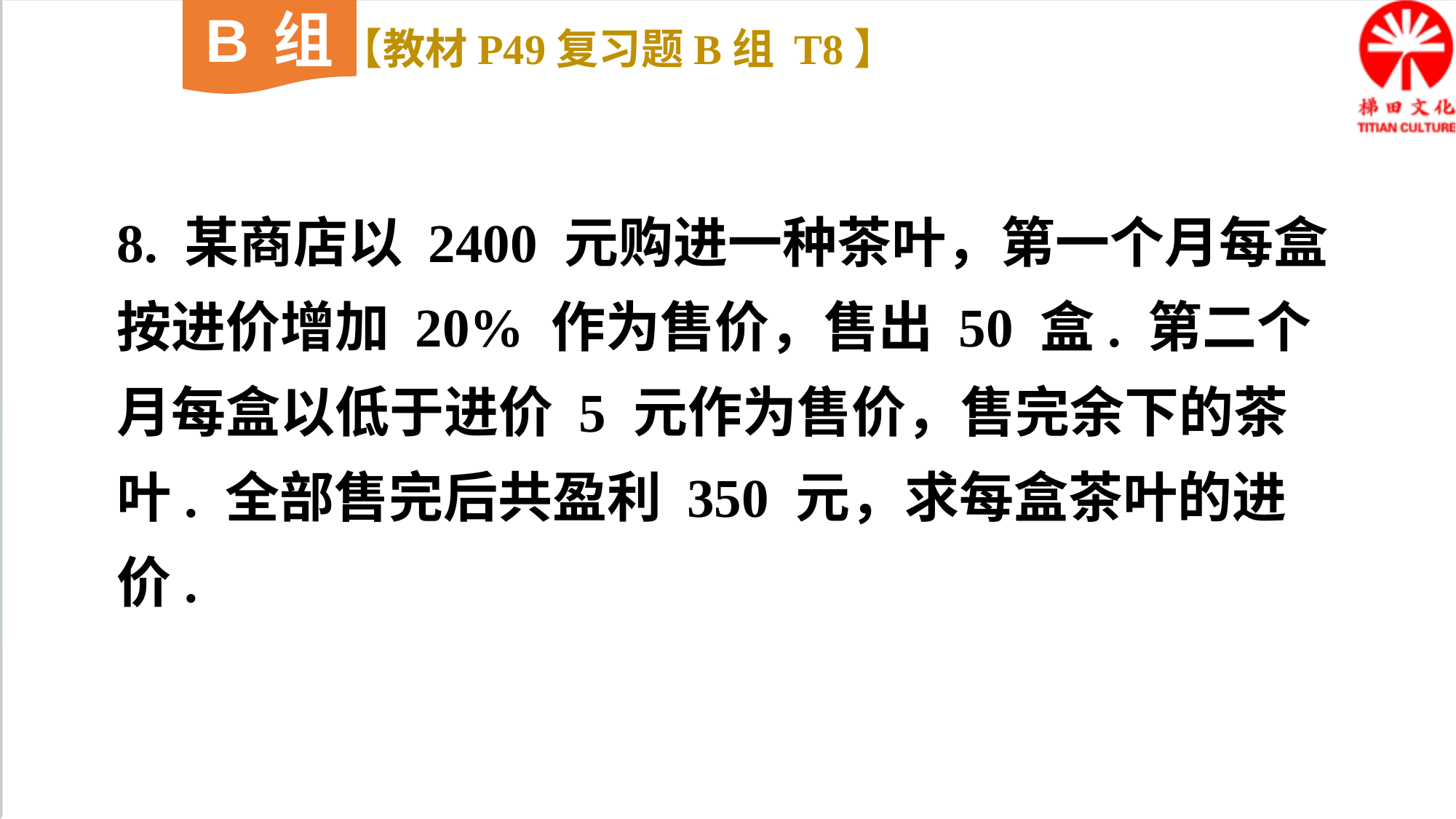

B组
【教材P49复习题B组 T8】
8. 某商店以 2400 元购进一种茶叶，第一个月每盒按进价增加 20% 作为售价，售出 50 盒. 第二个月每盒以低于进价 5 元作为售价，售完余下的茶叶. 全部售完后共盈利 350 元，求每盒茶叶的进价.